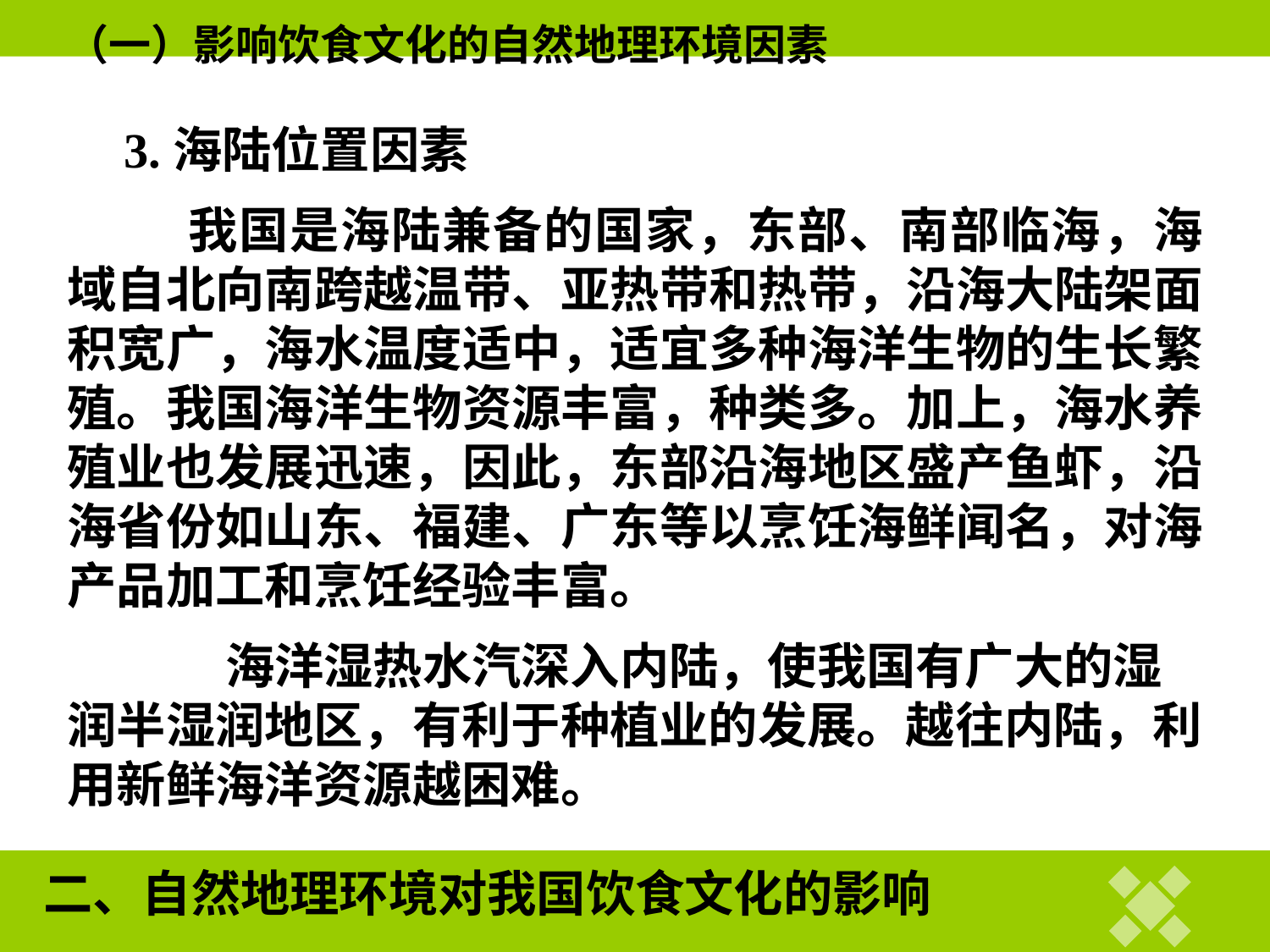

（一）影响饮食文化的自然地理环境因素
3.海陆位置因素
    我国是海陆兼备的国家，东部、南部临海，海域自北向南跨越温带、亚热带和热带，沿海大陆架面积宽广，海水温度适中，适宜多种海洋生物的生长繁殖。我国海洋生物资源丰富，种类多。加上，海水养殖业也发展迅速，因此，东部沿海地区盛产鱼虾，沿海省份如山东、福建、广东等以烹饪海鲜闻名，对海产品加工和烹饪经验丰富。
        海洋湿热水汽深入内陆，使我国有广大的湿润半湿润地区，有利于种植业的发展。越往内陆，利用新鲜海洋资源越困难。
二、自然地理环境对我国饮食文化的影响